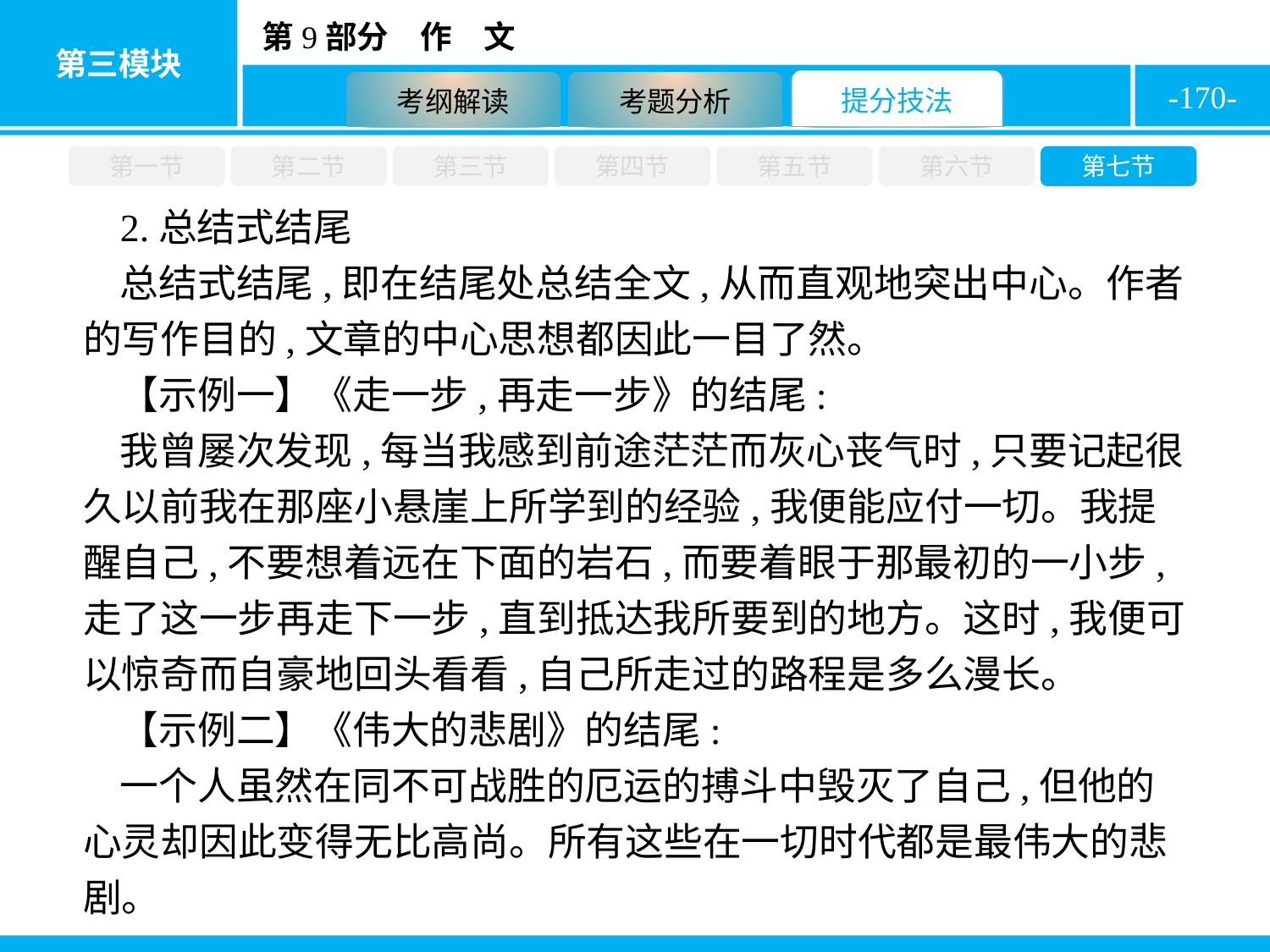

-170-
第一节
第二节
第三节
第四节
第五节
第六节
第七节
2.总结式结尾
总结式结尾,即在结尾处总结全文,从而直观地突出中心。作者的写作目的,文章的中心思想都因此一目了然。
【示例一】《走一步,再走一步》的结尾:
我曾屡次发现,每当我感到前途茫茫而灰心丧气时,只要记起很久以前我在那座小悬崖上所学到的经验,我便能应付一切。我提醒自己,不要想着远在下面的岩石,而要着眼于那最初的一小步,走了这一步再走下一步,直到抵达我所要到的地方。这时,我便可以惊奇而自豪地回头看看,自己所走过的路程是多么漫长。
【示例二】《伟大的悲剧》的结尾:
一个人虽然在同不可战胜的厄运的搏斗中毁灭了自己,但他的心灵却因此变得无比高尚。所有这些在一切时代都是最伟大的悲剧。